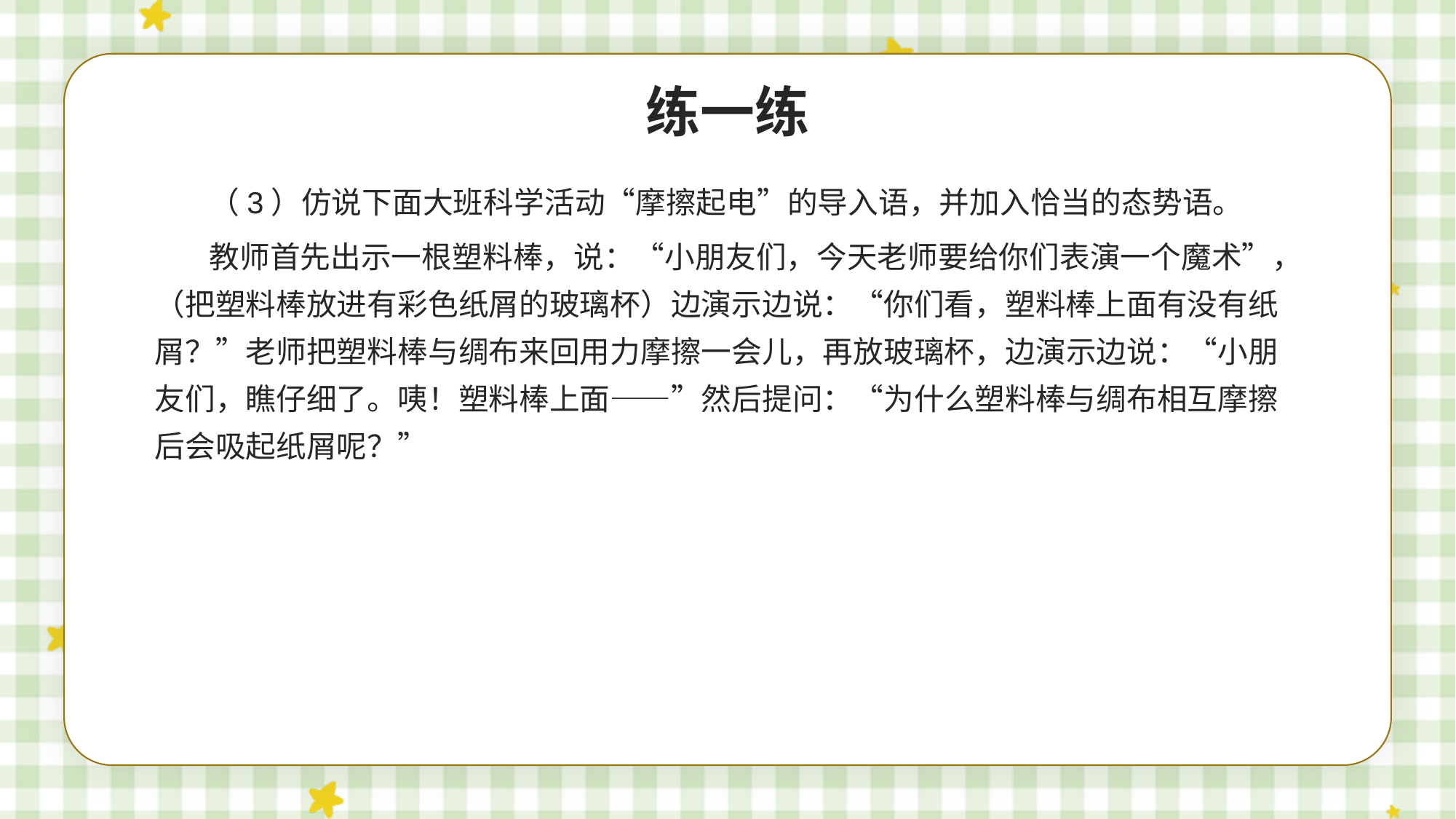

练一练
（3）仿说下面大班科学活动“摩擦起电”的导入语，并加入恰当的态势语。
教师首先出示一根塑料棒，说：“小朋友们，今天老师要给你们表演一个魔术”，（把塑料棒放进有彩色纸屑的玻璃杯）边演示边说：“你们看，塑料棒上面有没有纸屑？”老师把塑料棒与绸布来回用力摩擦一会儿，再放玻璃杯，边演示边说：“小朋友们，瞧仔细了。咦！塑料棒上面——”然后提问：“为什么塑料棒与绸布相互摩擦后会吸起纸屑呢？”